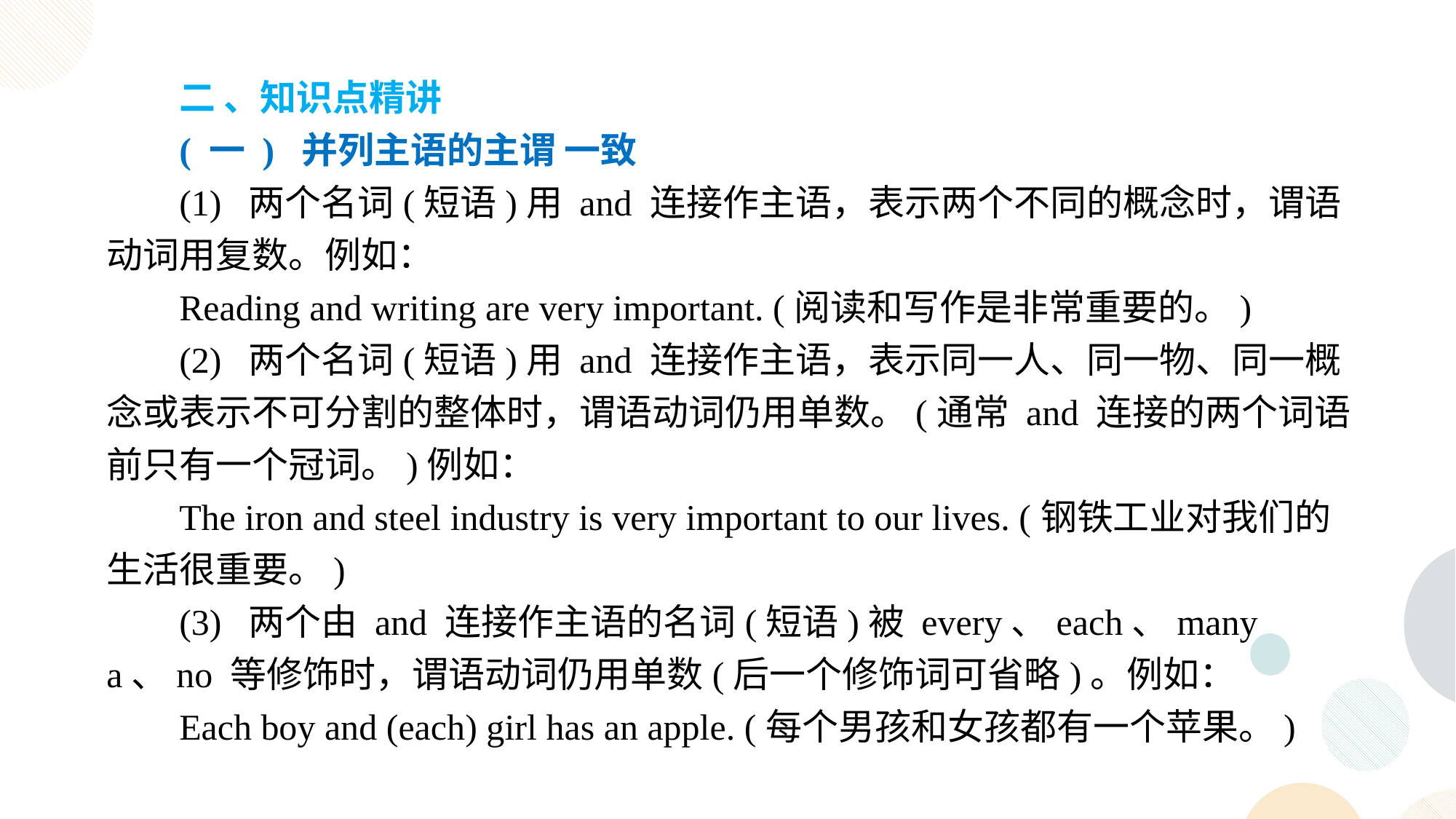

二 、知识点精讲
( 一 )  并列主语的主谓 一致
(1)  两个名词(短语)用 and 连接作主语，表示两个不同的概念时，谓语动词用复数。例如：
Reading and writing are very important. (阅读和写作是非常重要的。)
(2)  两个名词(短语)用 and 连接作主语，表示同一人、同一物、同一概念或表示不可分割的整体时，谓语动词仍用单数。(通常 and 连接的两个词语前只有一个冠词。)例如：
The iron and steel industry is very important to our lives. (钢铁工业对我们的生活很重要。)
(3)  两个由 and 连接作主语的名词(短语)被 every、each、many a、no 等修饰时，谓语动词仍用单数(后一个修饰词可省略)。例如：
Each boy and (each) girl has an apple. (每个男孩和女孩都有一个苹果。)